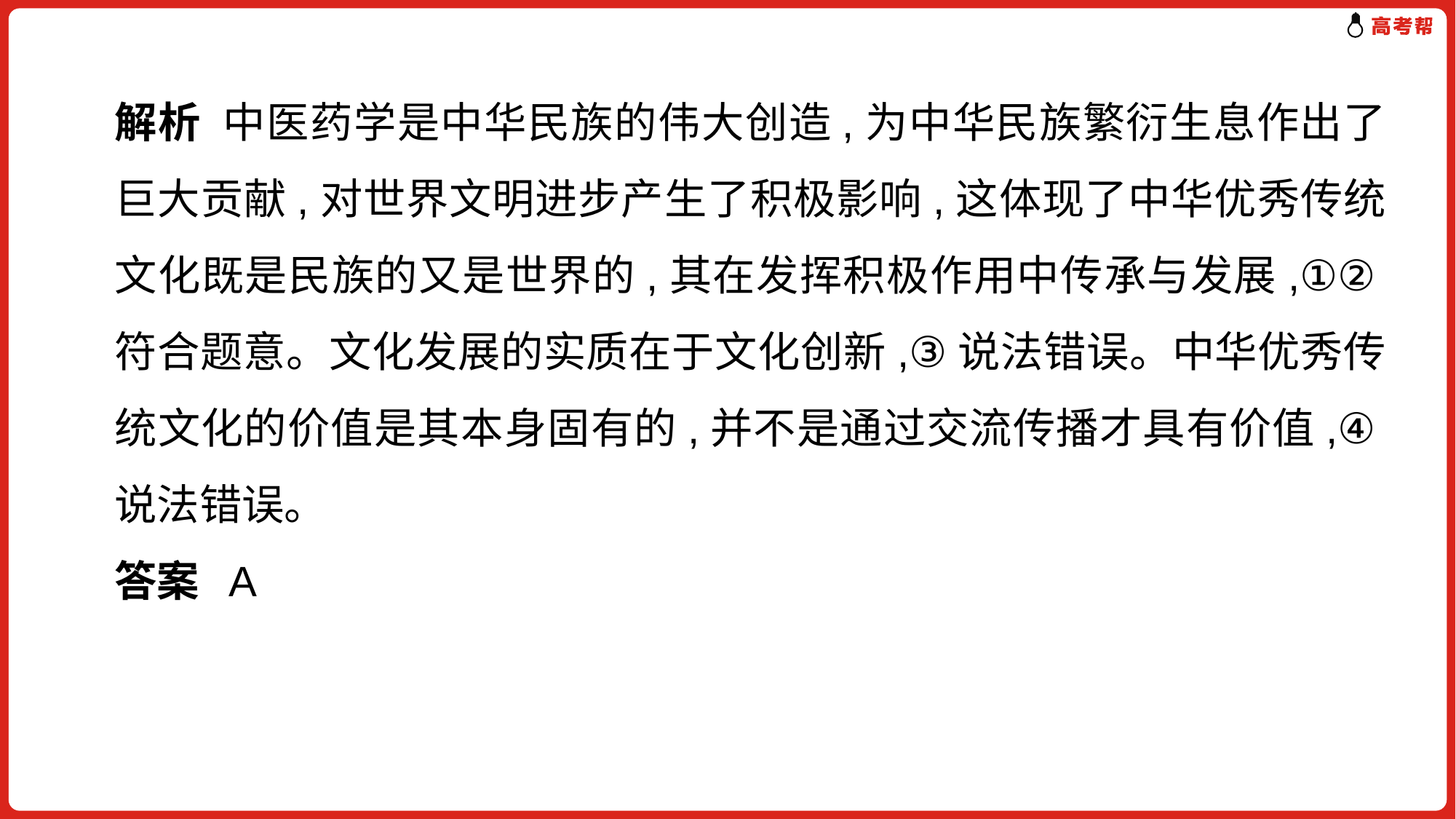

解析  中医药学是中华民族的伟大创造,为中华民族繁衍生息作出了巨大贡献,对世界文明进步产生了积极影响,这体现了中华优秀传统文化既是民族的又是世界的,其在发挥积极作用中传承与发展,①②符合题意。文化发展的实质在于文化创新,③说法错误。中华优秀传统文化的价值是其本身固有的,并不是通过交流传播才具有价值,④说法错误。
答案  A